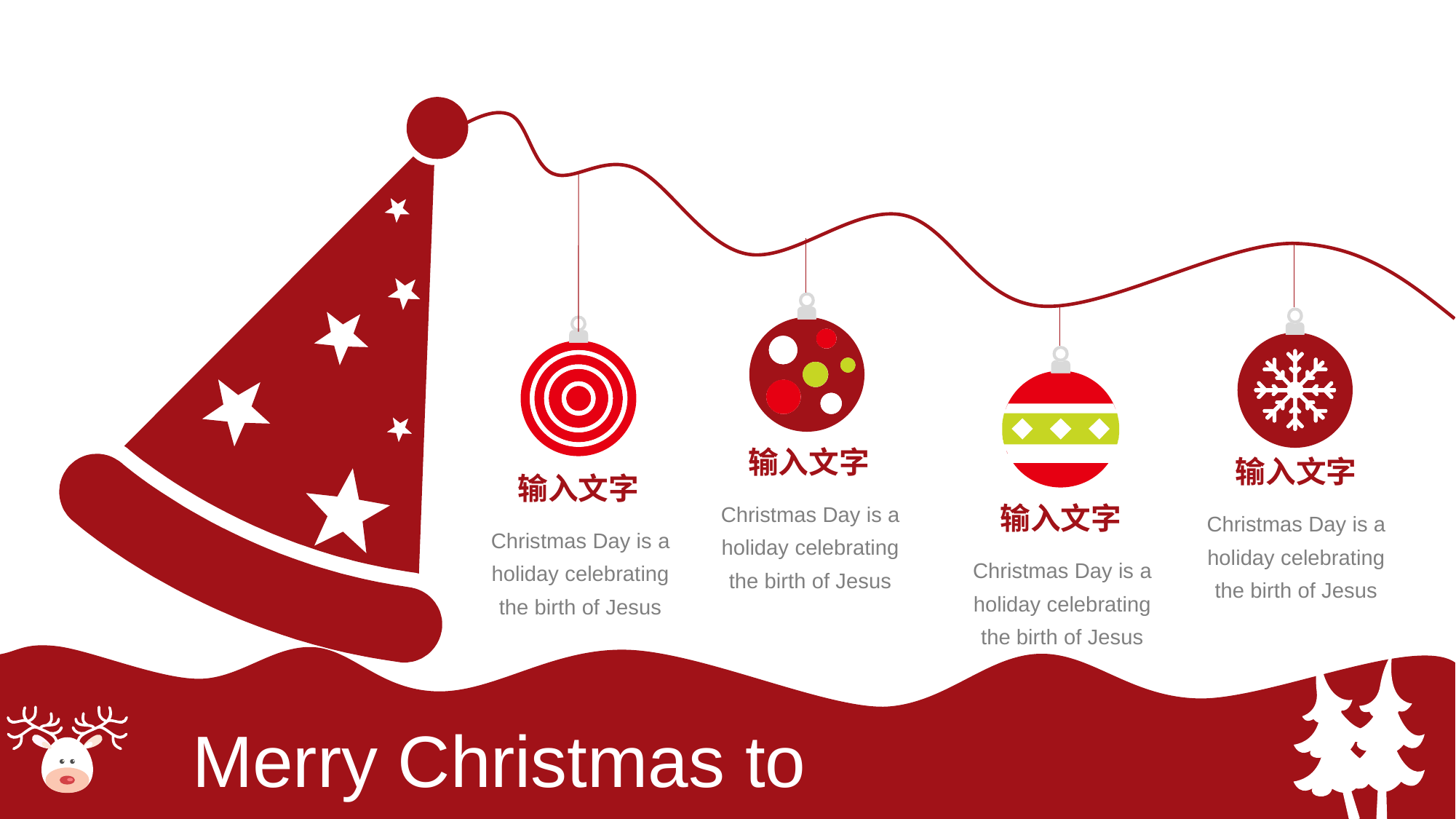

输入文字
输入文字
输入文字
Christmas Day is a holiday celebrating the birth of Jesus
输入文字
Christmas Day is a holiday celebrating the birth of Jesus
Christmas Day is a holiday celebrating the birth of Jesus
Christmas Day is a holiday celebrating the birth of Jesus

Merry Christmas to You